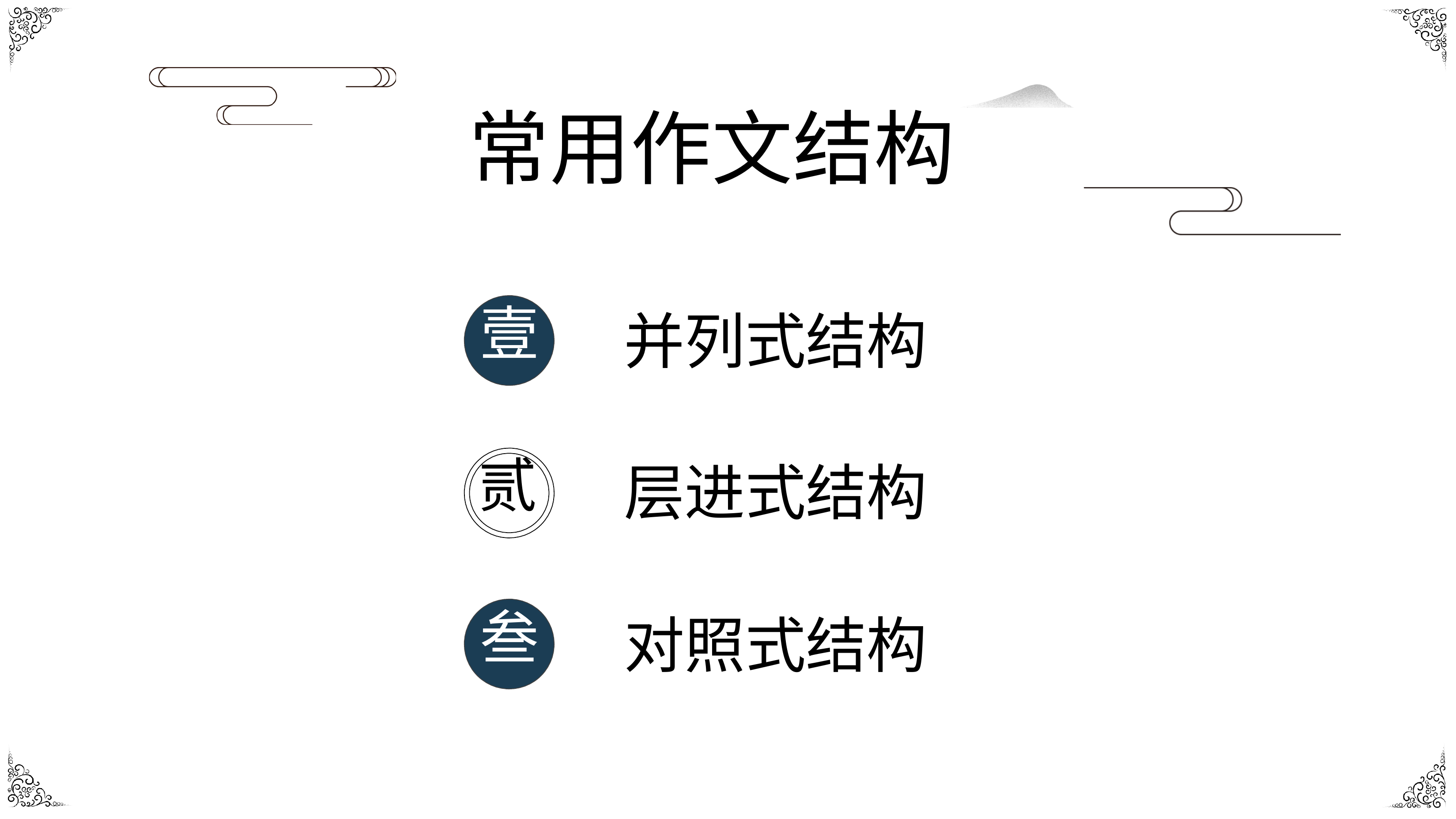

# 常用作文结构

壹

并列式结构

贰

层进式结构

叁

对照式结构